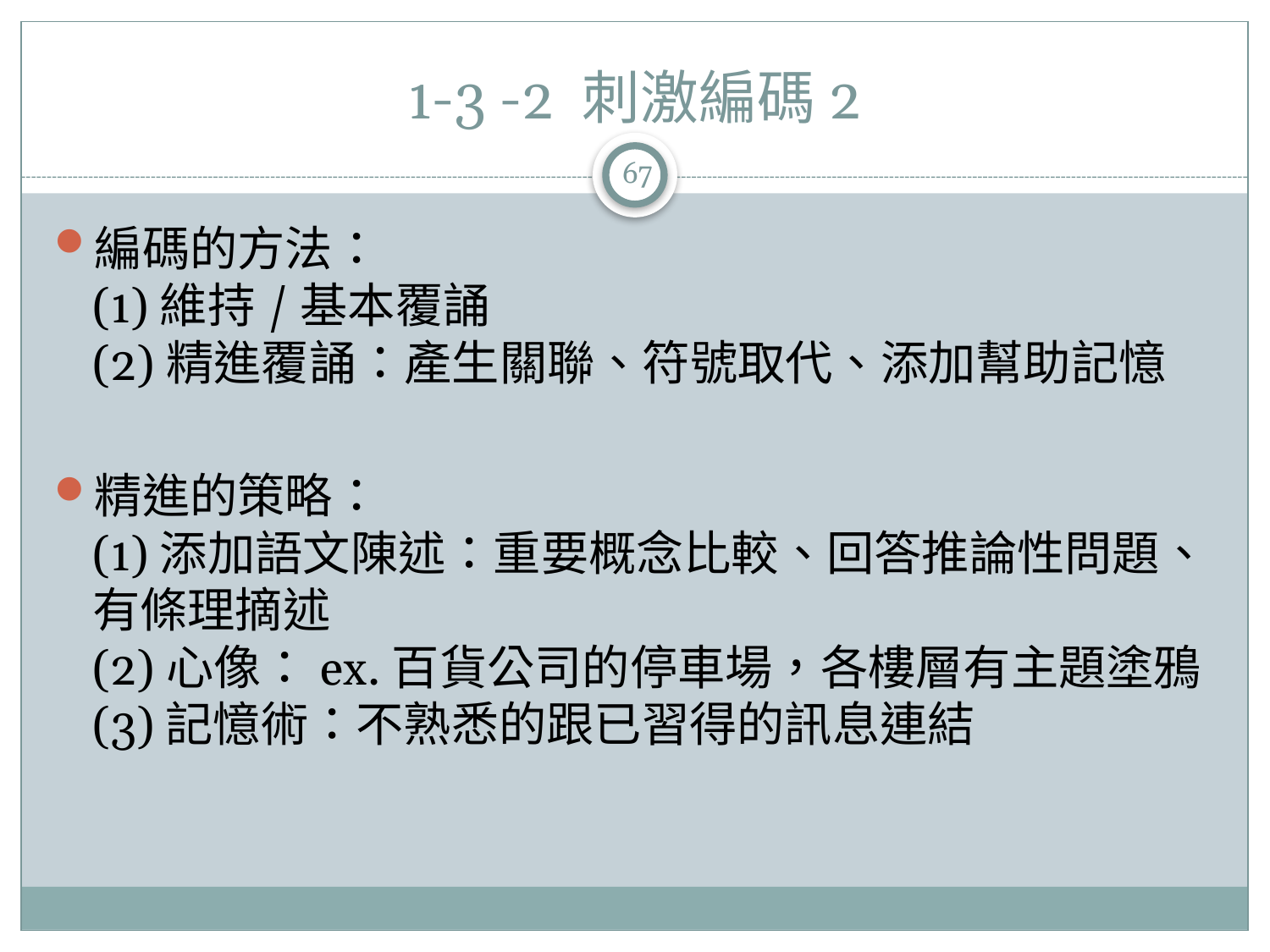

# 1-3 -2 刺激編碼2
67
編碼的方法：
(1)維持/基本覆誦
(2)精進覆誦：產生關聯、符號取代、添加幫助記憶

精進的策略：
(1)添加語文陳述：重要概念比較、回答推論性問題、有條理摘述
(2)心像：ex.百貨公司的停車場，各樓層有主題塗鴉
(3)記憶術：不熟悉的跟已習得的訊息連結